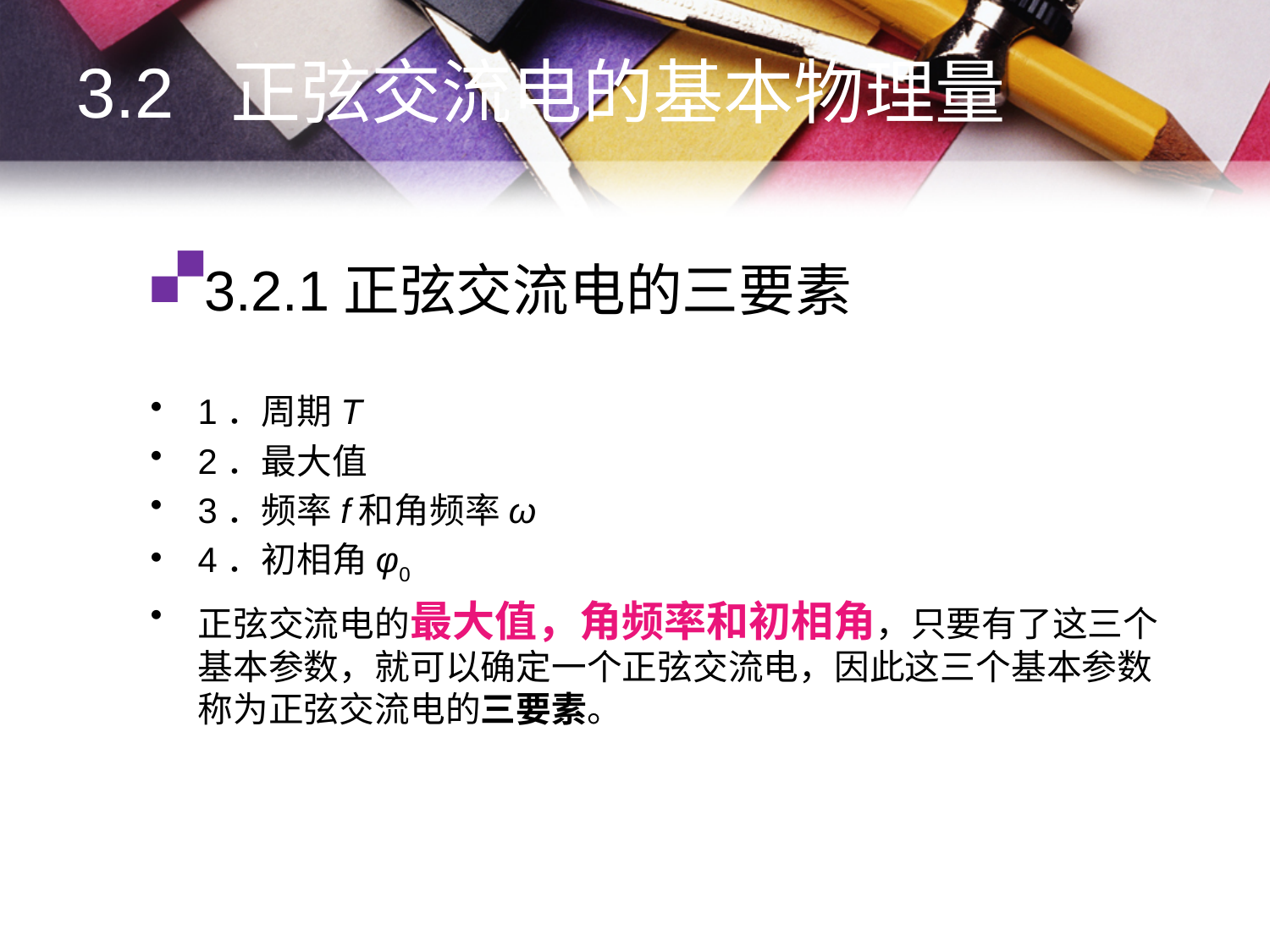

3.2  正弦交流电的基本物理量
# 3.2.1正弦交流电的三要素
1．周期T
2．最大值
3．频率f和角频率ω
4．初相角φ0
正弦交流电的最大值，角频率和初相角，只要有了这三个基本参数，就可以确定一个正弦交流电，因此这三个基本参数称为正弦交流电的三要素。